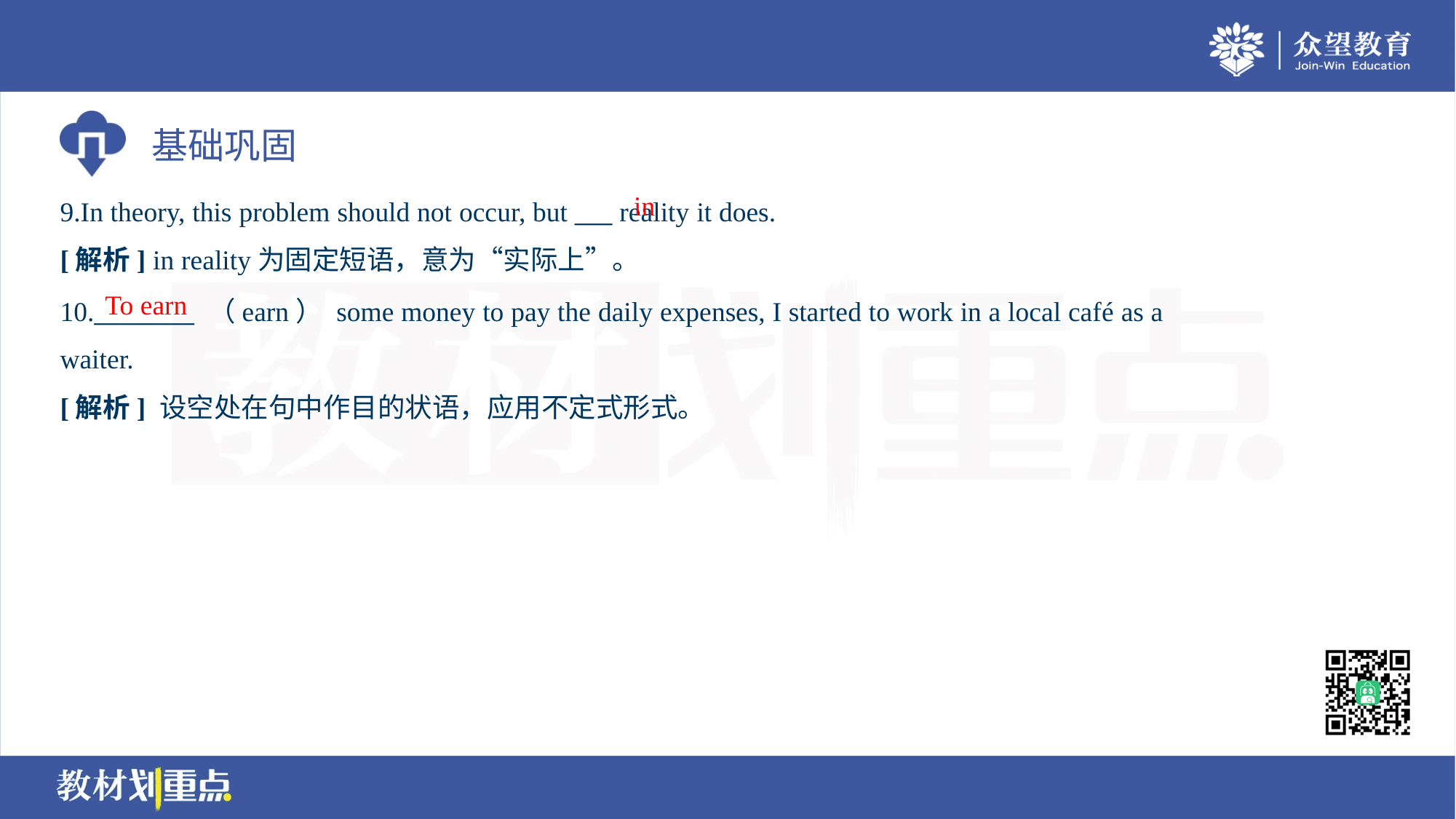

in
9.In theory, this problem should not occur, but ___ reality it does.
[解析] in reality为固定短语，意为“实际上”。
To earn
10.________ （earn） some money to pay the daily expenses, I started to work in a local café as a
waiter.
[解析] 设空处在句中作目的状语，应用不定式形式。